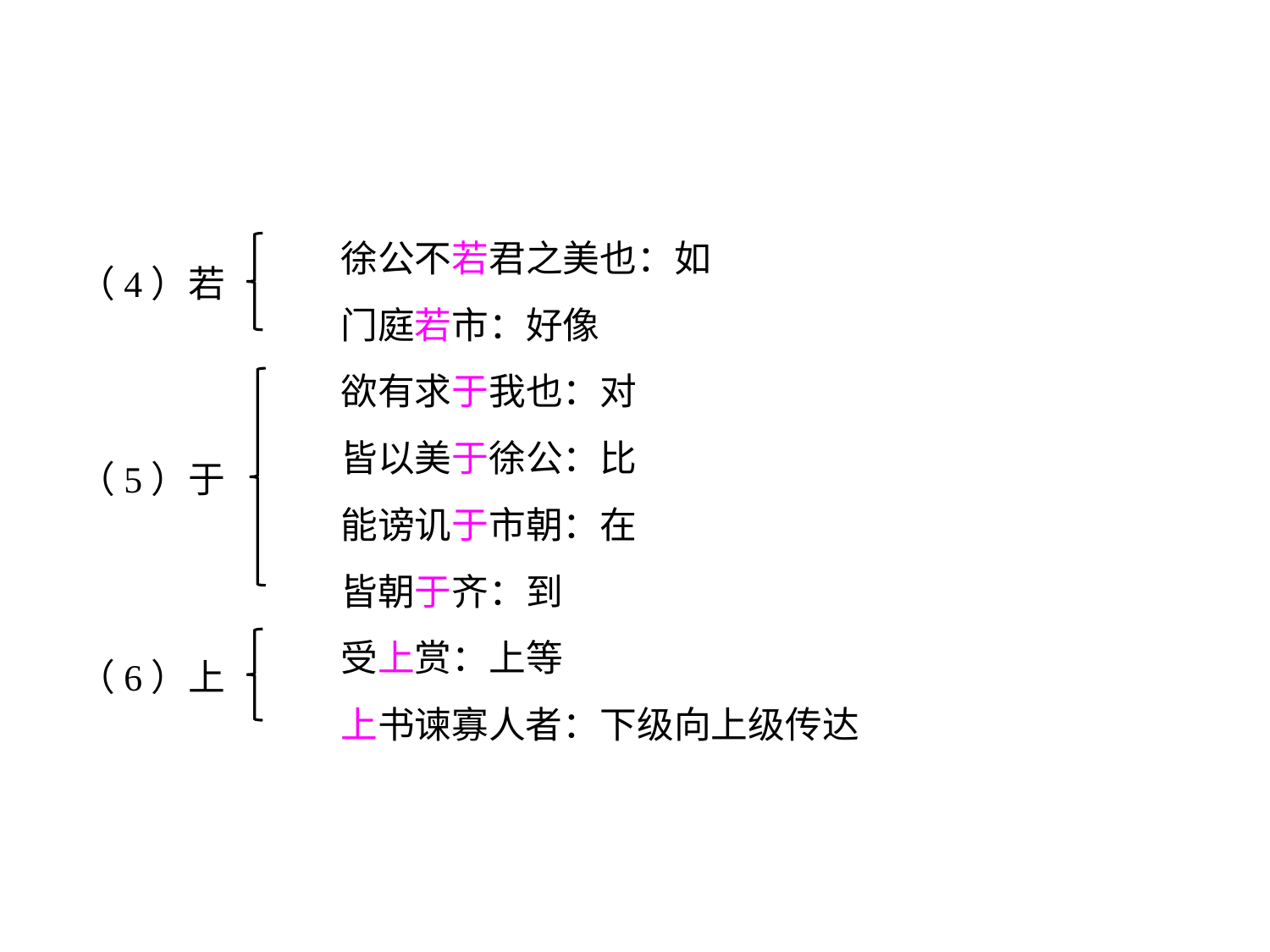

徐公不若君之美也：如
		门庭若市：好像
		欲有求于我也：对
		皆以美于徐公：比
		能谤讥于市朝：在
		皆朝于齐：到
		受上赏：上等
		上书谏寡人者：下级向上级传达

（4）若

（5）于

（6）上